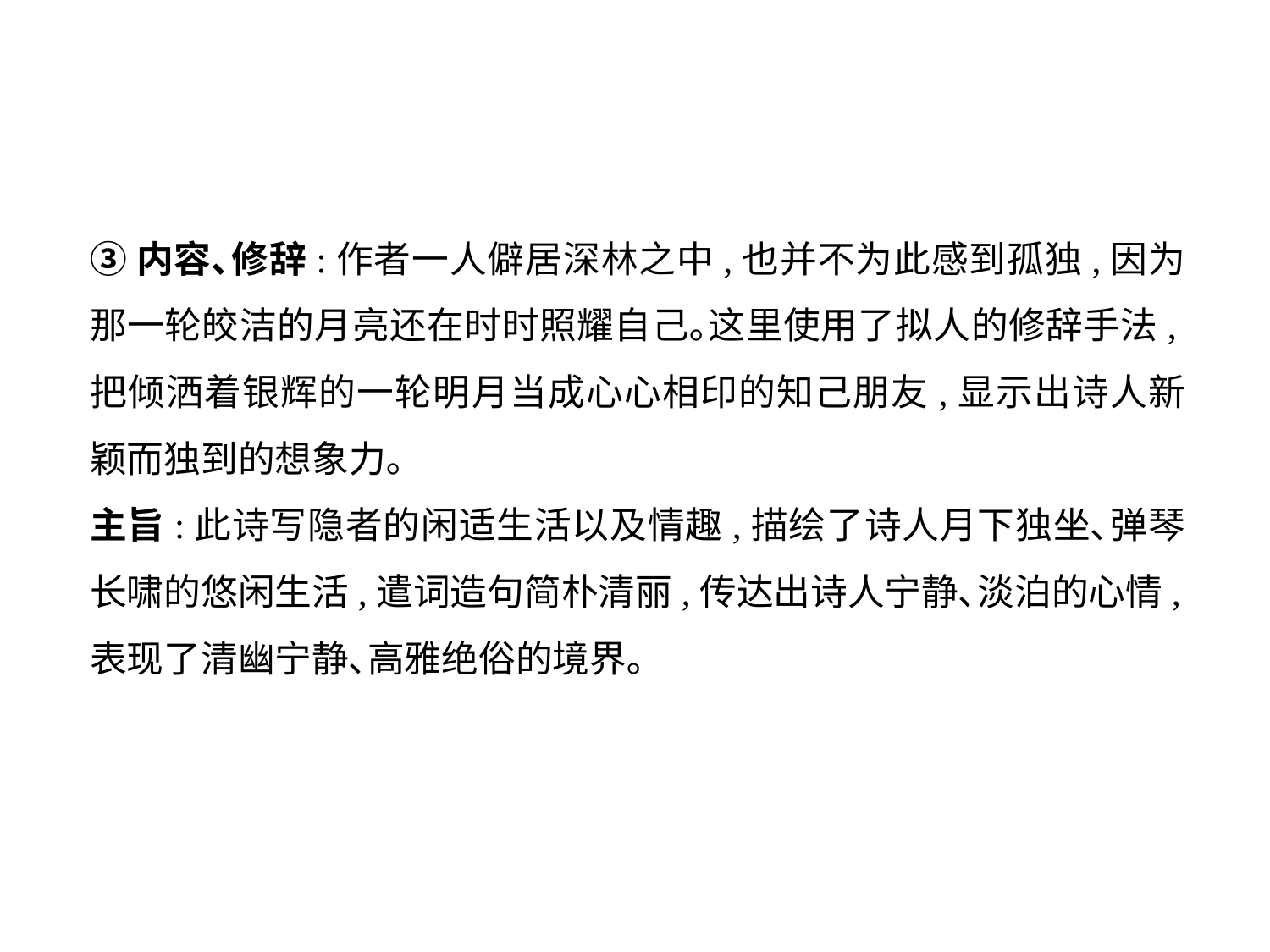

③内容､修辞:作者一人僻居深林之中,也并不为此感到孤独,因为那一轮皎洁的月亮还在时时照耀自己｡这里使用了拟人的修辞手法,把倾洒着银辉的一轮明月当成心心相印的知己朋友,显示出诗人新颖而独到的想象力｡
主旨:此诗写隐者的闲适生活以及情趣,描绘了诗人月下独坐､弹琴长啸的悠闲生活,遣词造句简朴清丽,传达出诗人宁静､淡泊的心情,表现了清幽宁静､高雅绝俗的境界｡